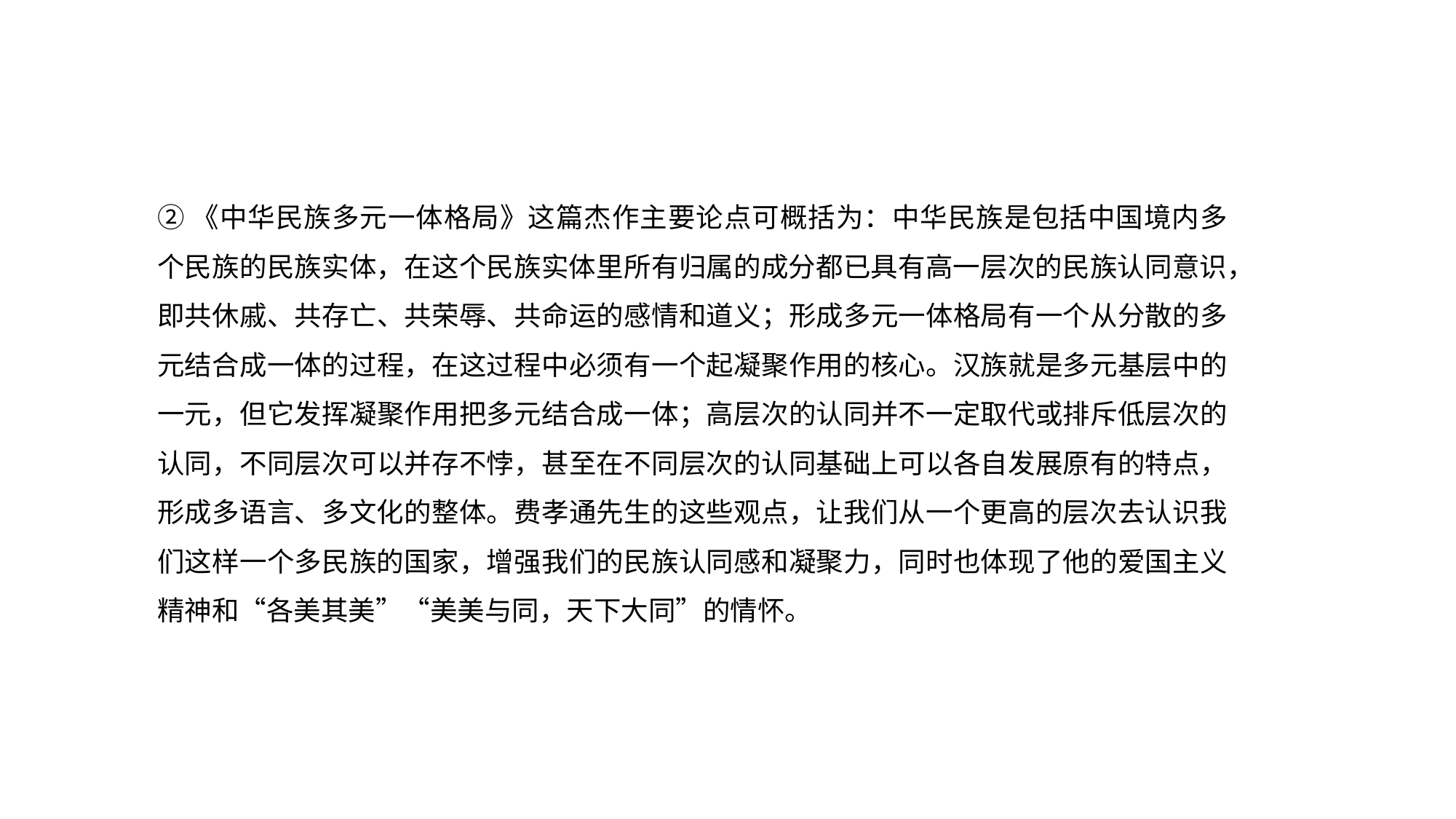

②《中华民族多元一体格局》这篇杰作主要论点可概括为：中华民族是包括中国境内多个民族的民族实体，在这个民族实体里所有归属的成分都已具有高一层次的民族认同意识，
即共休戚、共存亡、共荣辱、共命运的感情和道义；形成多元一体格局有一个从分散的多元结合成一体的过程，在这过程中必须有一个起凝聚作用的核心。汉族就是多元基层中的一元，但它发挥凝聚作用把多元结合成一体；高层次的认同并不一定取代或排斥低层次的认同，不同层次可以并存不悖，甚至在不同层次的认同基础上可以各自发展原有的特点，形成多语言、多文化的整体。费孝通先生的这些观点，让我们从一个更高的层次去认识我们这样一个多民族的国家，增强我们的民族认同感和凝聚力，同时也体现了他的爱国主义精神和“各美其美”“美美与同，天下大同”的情怀。